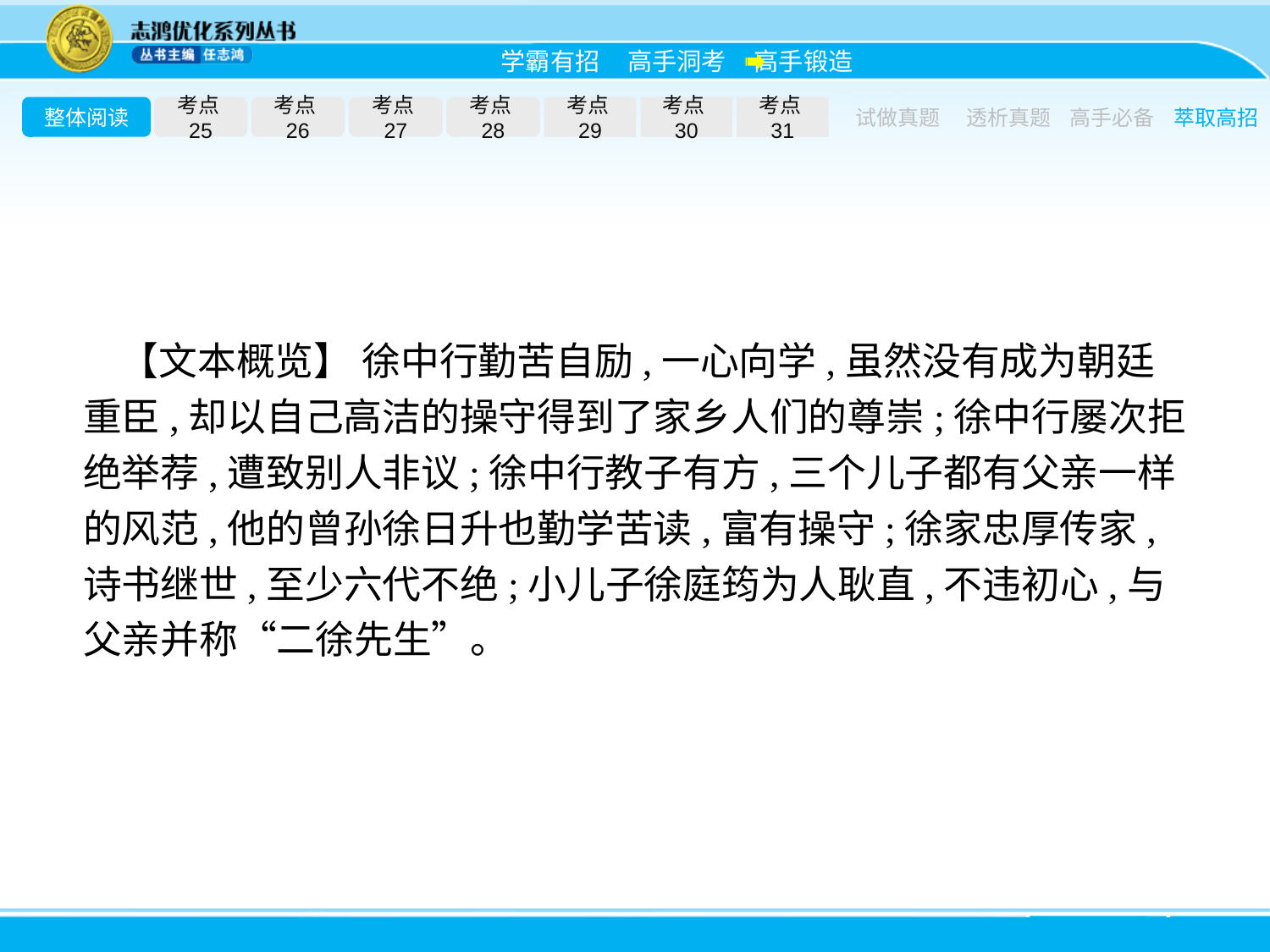

整体阅读
考点25
考点26
考点27
考点28
考点29
考点30
考点31
试做真题
透析真题
高手必备
萃取高招
【文本概览】 徐中行勤苦自励,一心向学,虽然没有成为朝廷重臣,却以自己高洁的操守得到了家乡人们的尊崇;徐中行屡次拒绝举荐,遭致别人非议;徐中行教子有方,三个儿子都有父亲一样的风范,他的曾孙徐日升也勤学苦读,富有操守;徐家忠厚传家,诗书继世,至少六代不绝;小儿子徐庭筠为人耿直,不违初心,与父亲并称“二徐先生”。